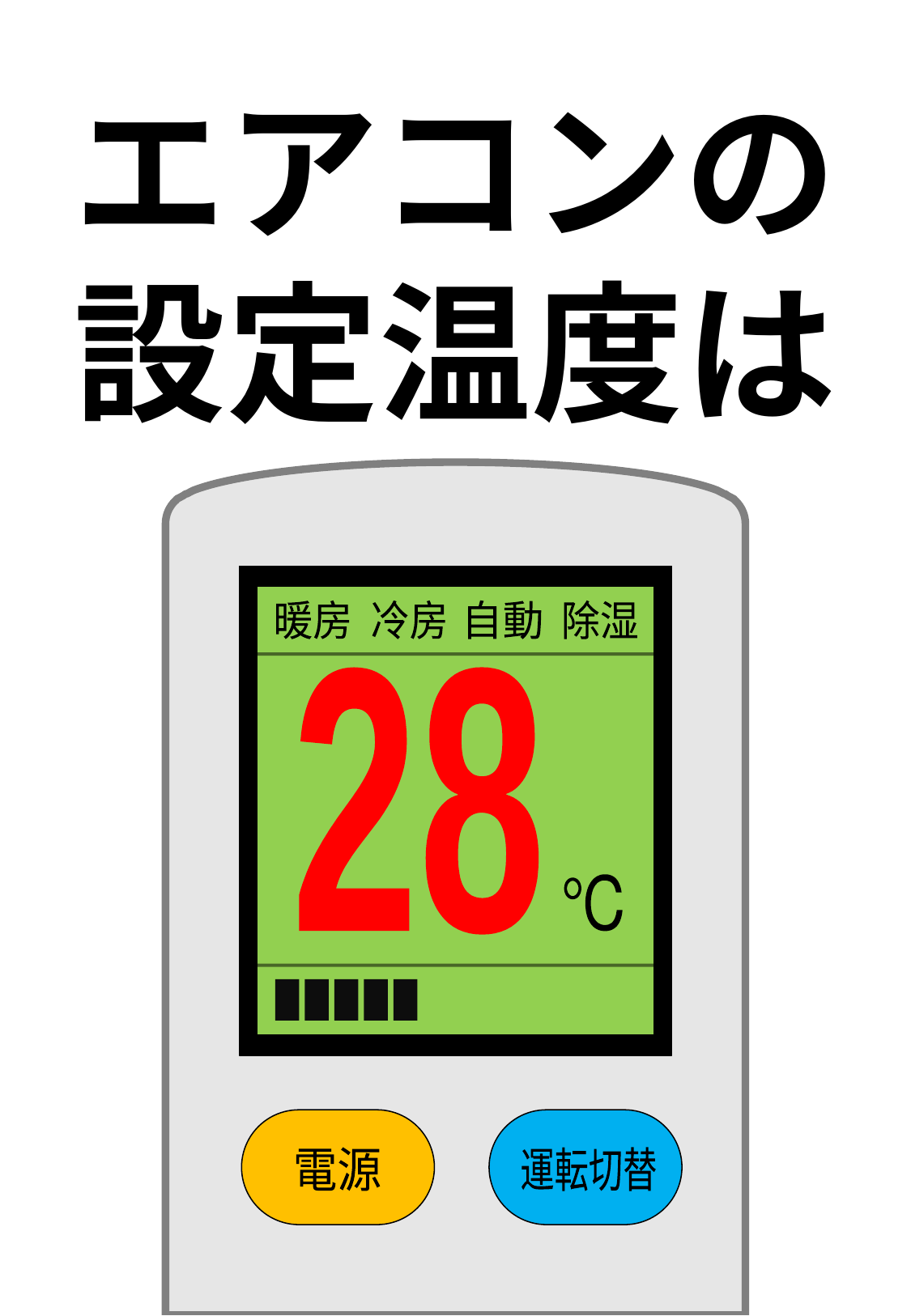

エアコンの
設定温度は

暖房
冷房
自動
除湿

℃

電源
運転切替
28